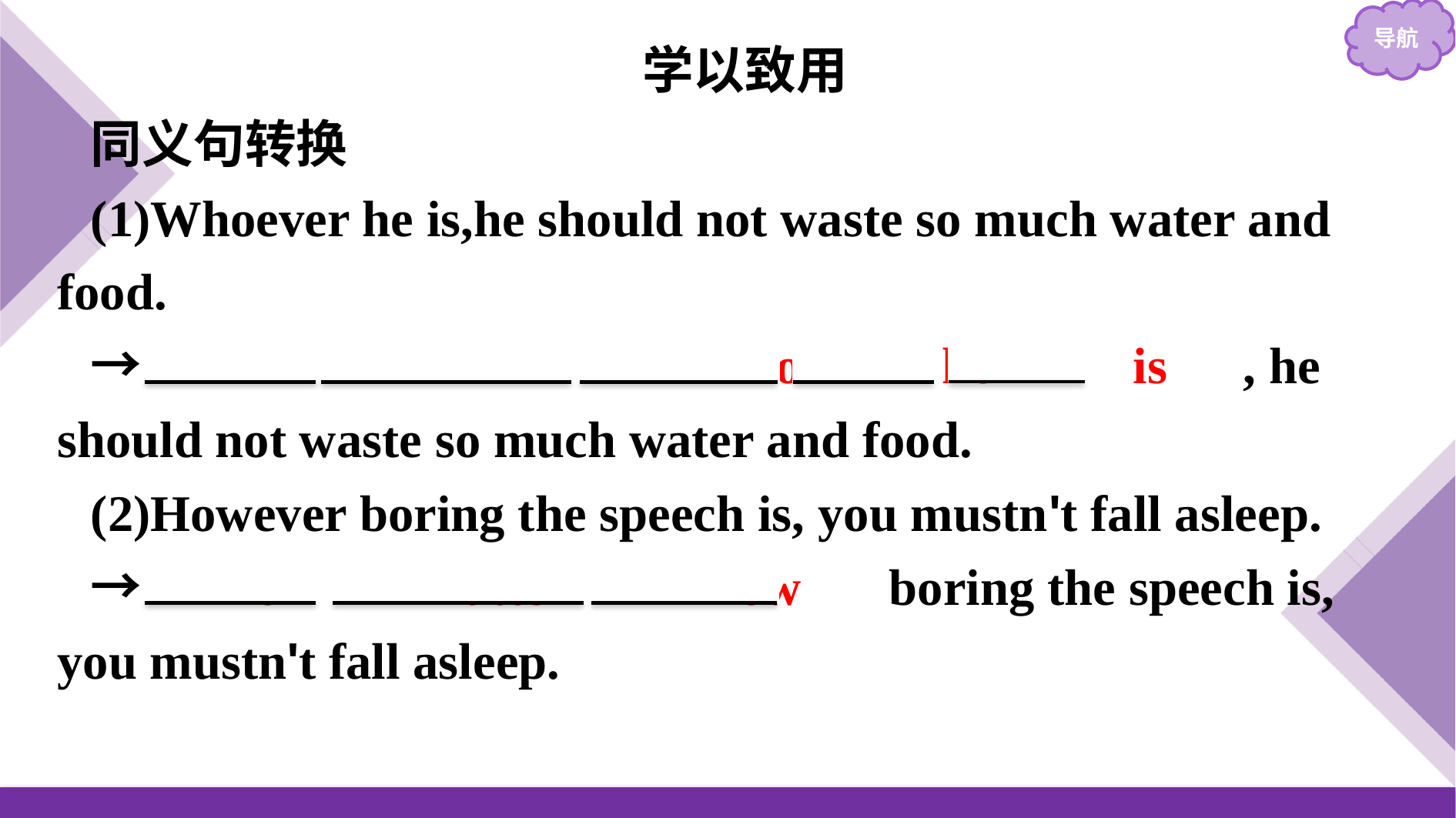

学以致用
同义句转换
(1)Whoever he is,he should not waste so much water and food.
→　No　 　matter　 　who　 　he　 　is　, he should not waste so much water and food.
(2)However boring the speech is, you mustn't fall asleep.
→　No　 　matter　 　how　 boring the speech is, you mustn't fall asleep.